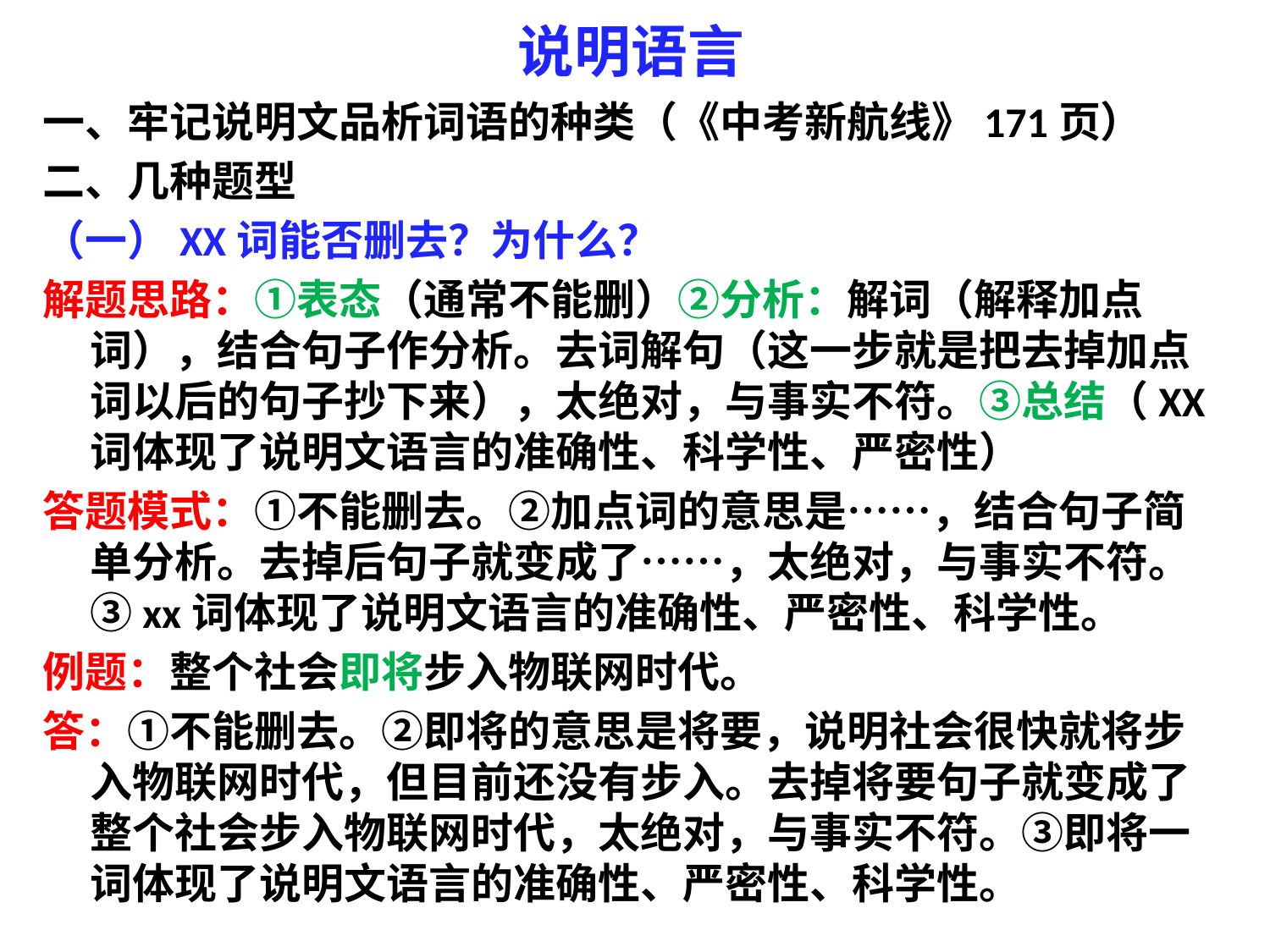

# 说明语言
一、牢记说明文品析词语的种类（《中考新航线》171页）
二、几种题型
（一）XX词能否删去？为什么？
解题思路：①表态（通常不能删）②分析：解词（解释加点词），结合句子作分析。去词解句（这一步就是把去掉加点词以后的句子抄下来），太绝对，与事实不符。③总结（XX词体现了说明文语言的准确性、科学性、严密性）
答题模式：①不能删去。②加点词的意思是……，结合句子简单分析。去掉后句子就变成了……，太绝对，与事实不符。③xx词体现了说明文语言的准确性、严密性、科学性。
例题：整个社会即将步入物联网时代。
答：①不能删去。②即将的意思是将要，说明社会很快就将步入物联网时代，但目前还没有步入。去掉将要句子就变成了整个社会步入物联网时代，太绝对，与事实不符。③即将一词体现了说明文语言的准确性、严密性、科学性。